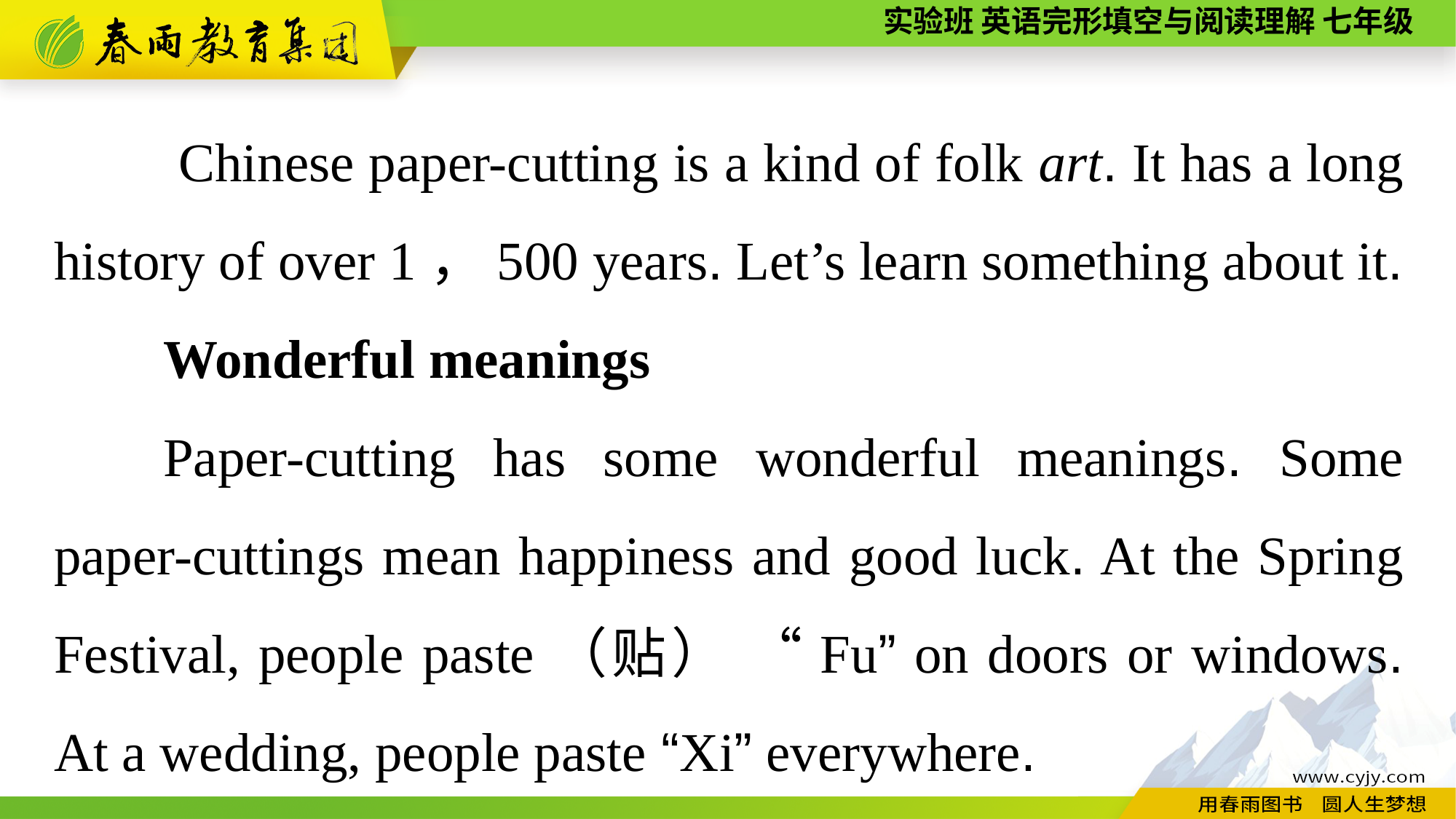

Chinese paper-cutting is a kind of folk art. It has a long history of over 1，500 years. Let’s learn something about it.
Wonderful meanings
Paper-cutting has some wonderful meanings. Some paper-cuttings mean happiness and good luck. At the Spring Festival, people paste（贴） “Fu” on doors or windows. At a wedding, people paste “Xi” everywhere.